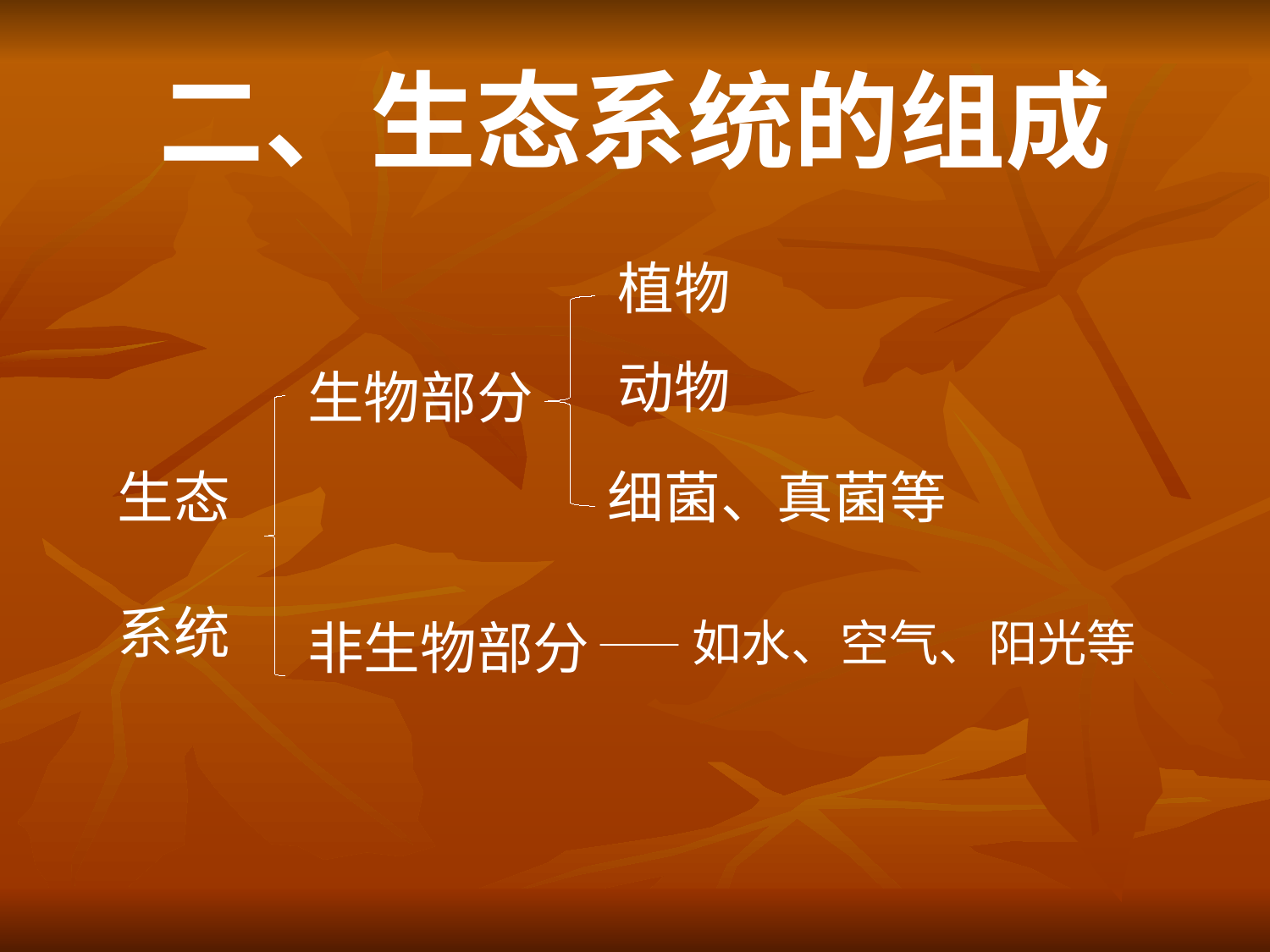

# 二、生态系统的组成
植物

动物
生物部分

生态

系统
细菌、真菌等
非生物部分
——如水、空气、阳光等